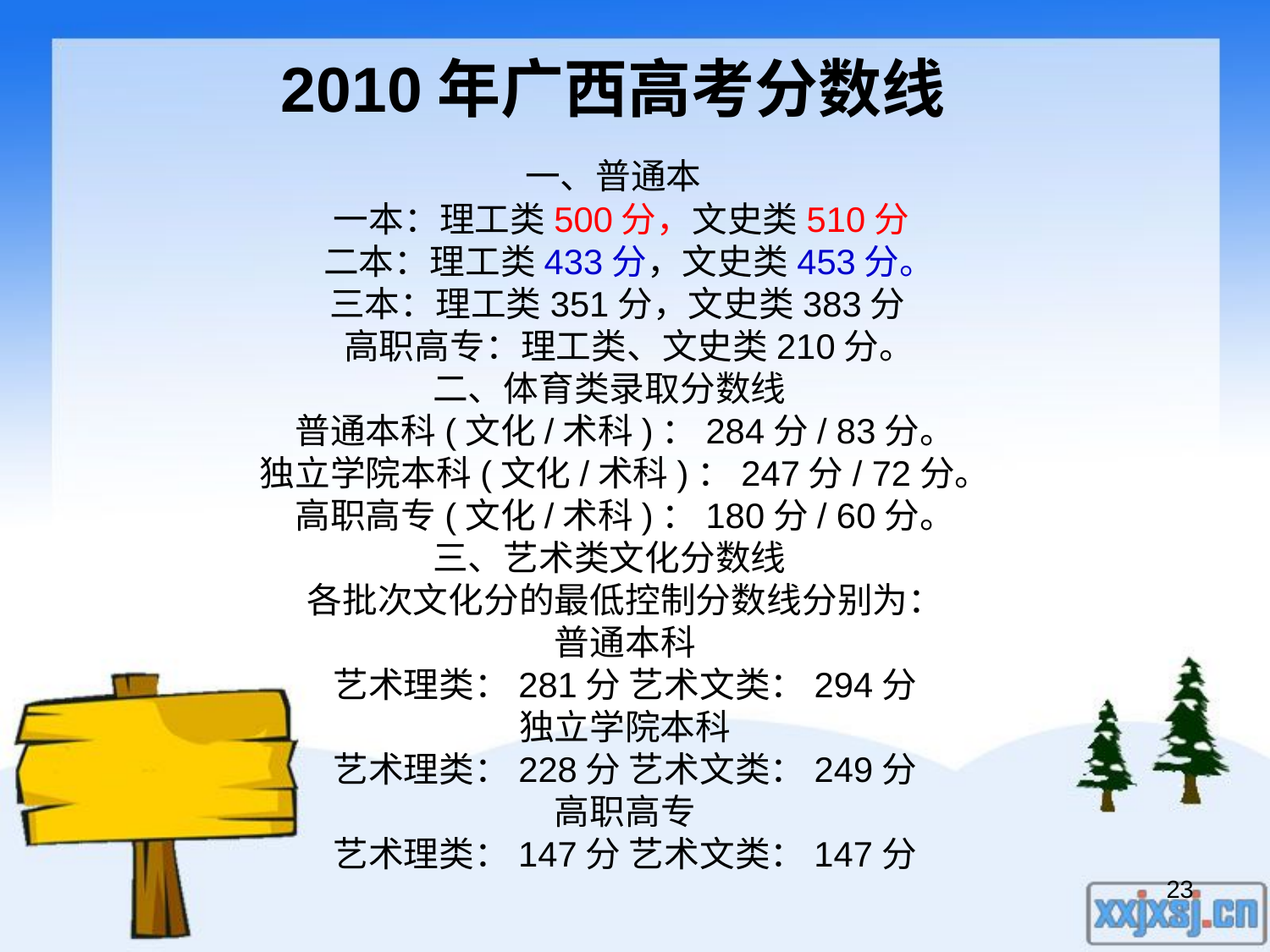

2010年广西高考分数线
一、普通本
 一本：理工类500分，文史类510分
    二本：理工类433分，文史类453分。
    三本：理工类351分，文史类383分
    高职高专：理工类、文史类210分。
二、体育类录取分数线
    普通本科(文化/术科)：284分/ 83分。
    独立学院本科(文化/术科)：247分/ 72分。
    高职高专(文化/术科)：180分/ 60分。
三、艺术类文化分数线
    各批次文化分的最低控制分数线分别为：
    普通本科
    艺术理类：281分 艺术文类：294分
    独立学院本科
    艺术理类：228分 艺术文类：249分
    高职高专
    艺术理类：147分 艺术文类：147分
23